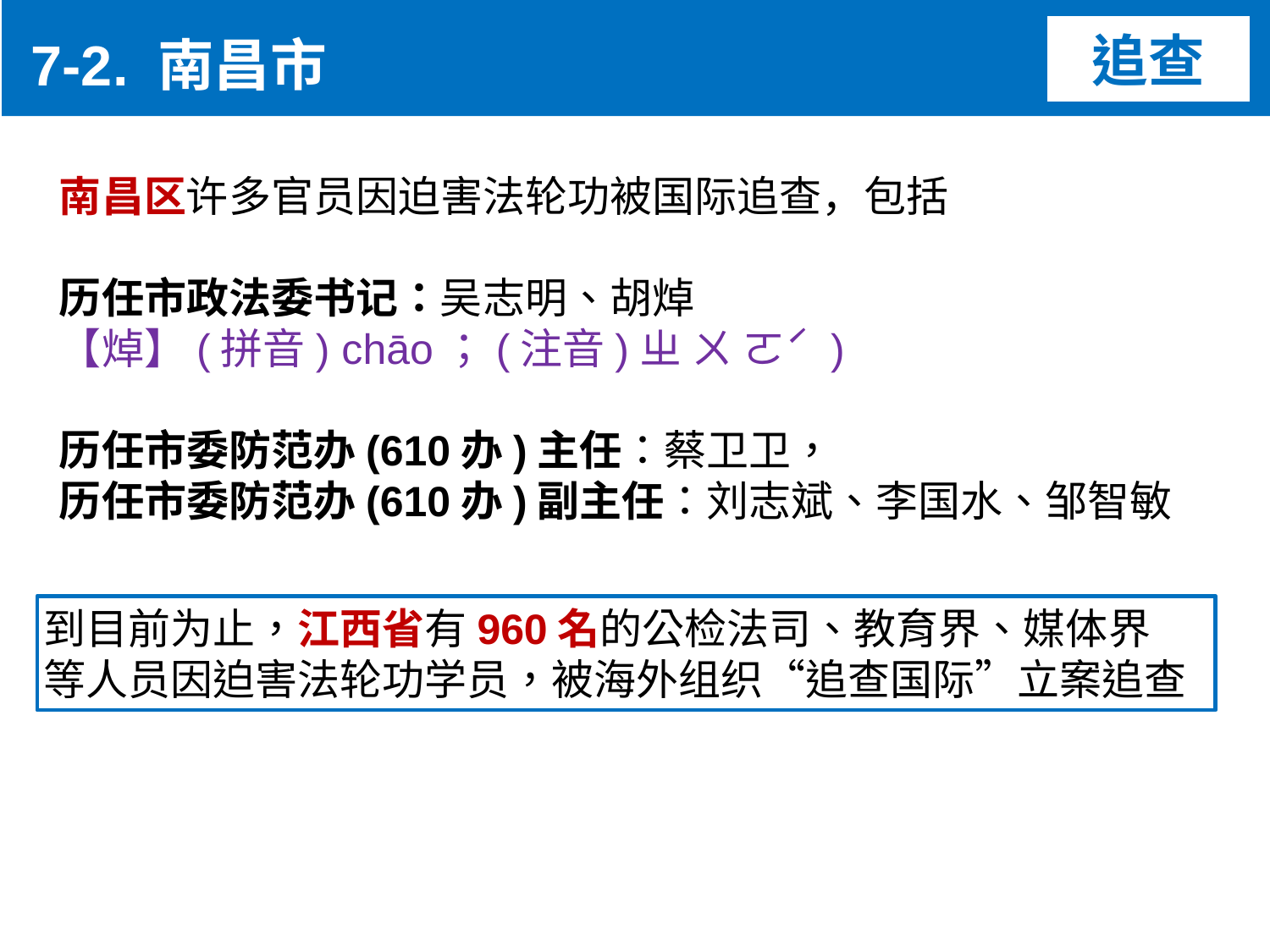

7-2. 南昌市
追查
南昌区许多官员因迫害法轮功被国际追查，包括

历任市政法委书记：吴志明、胡焯
【焯】(拼音) chāo；(注音)ㄓ ㄨ ㄛˊ )

历任市委防范办(610办)主任：蔡卫卫，
历任市委防范办(610办)副主任：刘志斌、李国水、邹智敏
到目前为止，江西省有960名的公检法司、教育界、媒体界
等人员因迫害法轮功学员，被海外组织“追查国际”立案追查